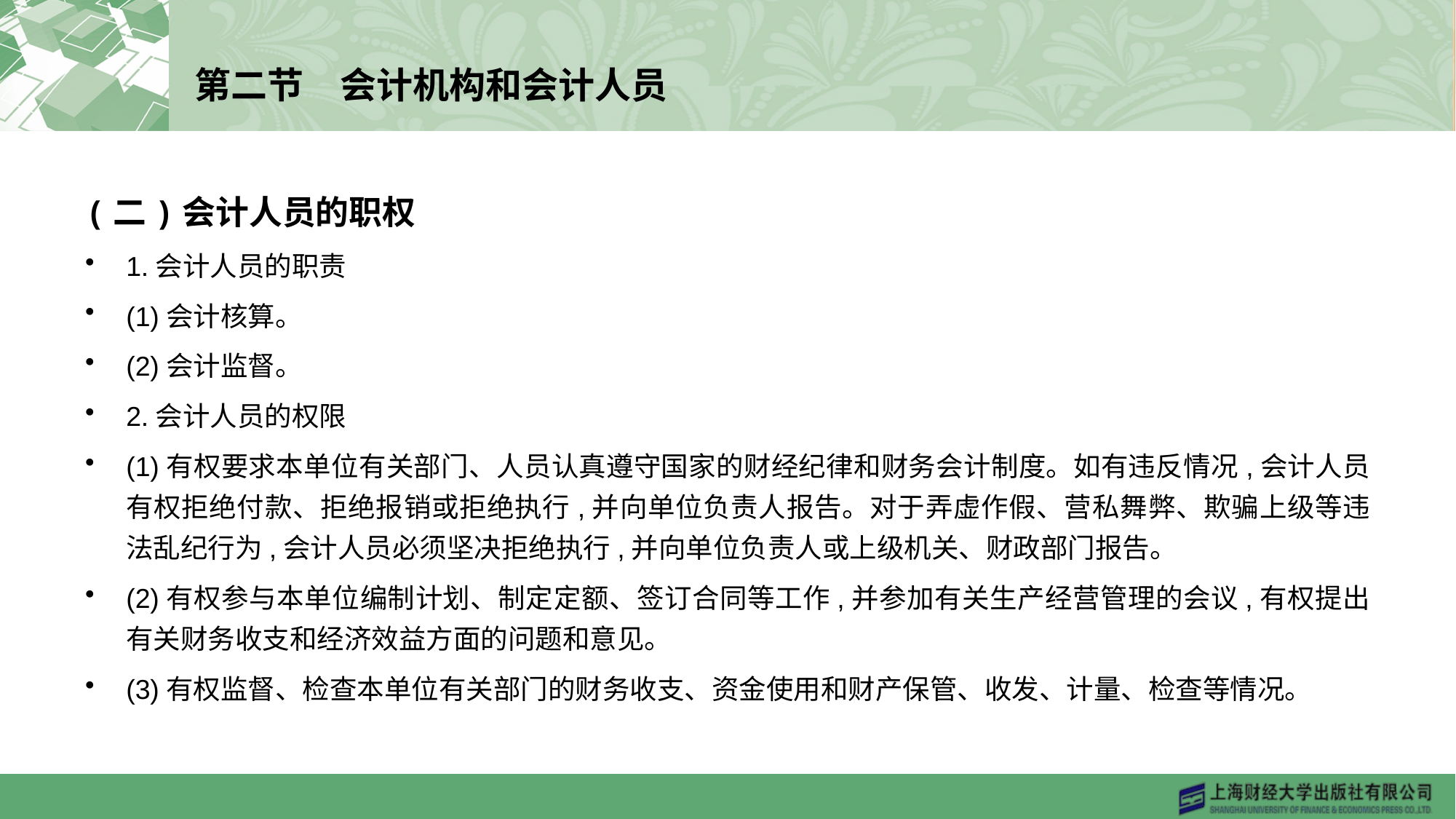

# 第二节　会计机构和会计人员
(二)会计人员的职权
1.会计人员的职责
(1)会计核算。
(2)会计监督。
2.会计人员的权限
(1)有权要求本单位有关部门、人员认真遵守国家的财经纪律和财务会计制度。如有违反情况,会计人员有权拒绝付款、拒绝报销或拒绝执行,并向单位负责人报告。对于弄虚作假、营私舞弊、欺骗上级等违法乱纪行为,会计人员必须坚决拒绝执行,并向单位负责人或上级机关、财政部门报告。
(2)有权参与本单位编制计划、制定定额、签订合同等工作,并参加有关生产经营管理的会议,有权提出有关财务收支和经济效益方面的问题和意见。
(3)有权监督、检查本单位有关部门的财务收支、资金使用和财产保管、收发、计量、检查等情况。